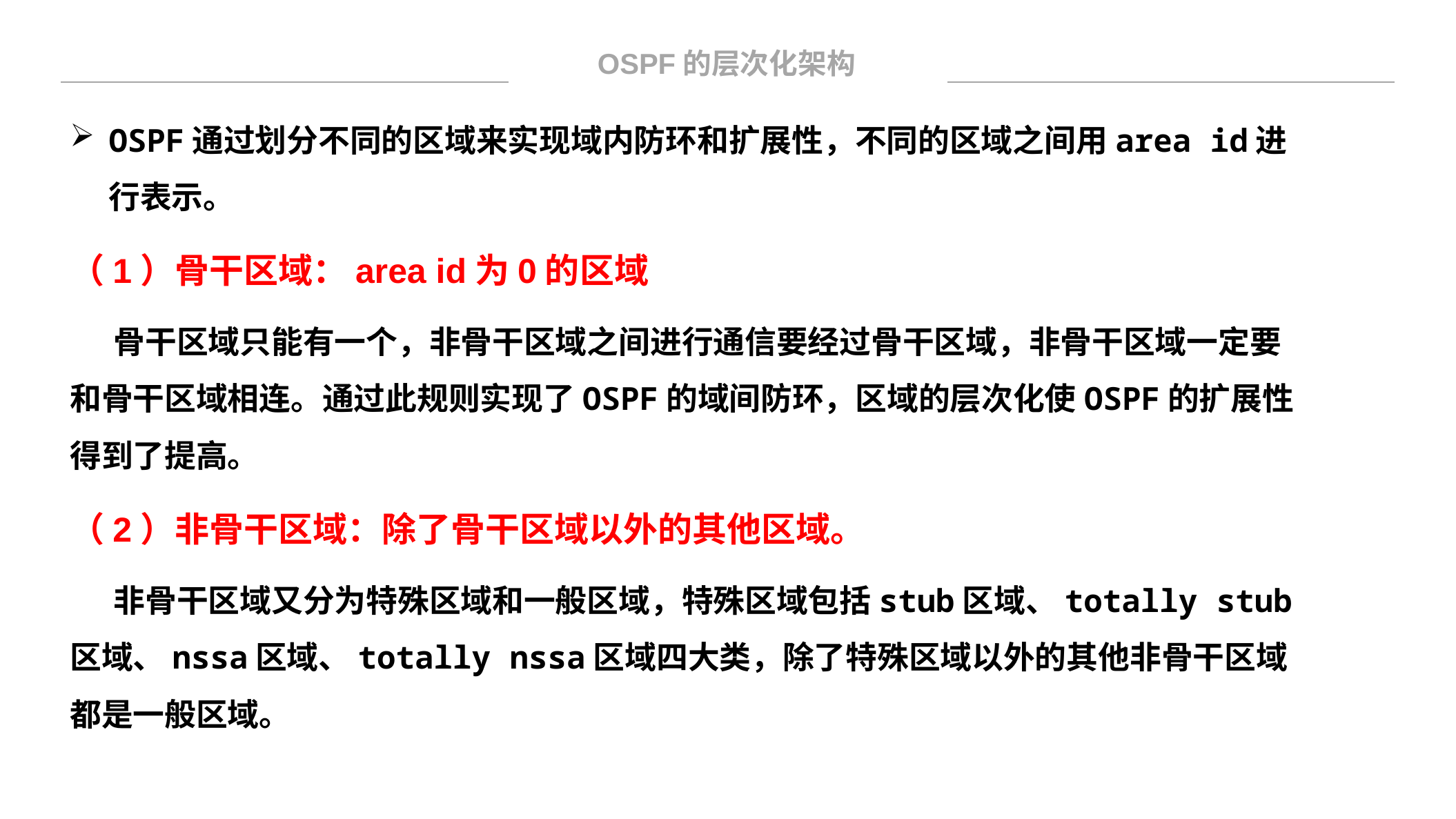

OSPF的层次化架构
OSPF通过划分不同的区域来实现域内防环和扩展性，不同的区域之间用area id进行表示。
（1）骨干区域：area id为0的区域
     骨干区域只能有一个，非骨干区域之间进行通信要经过骨干区域，非骨干区域一定要和骨干区域相连。通过此规则实现了OSPF的域间防环，区域的层次化使OSPF的扩展性得到了提高。
（2）非骨干区域：除了骨干区域以外的其他区域。
     非骨干区域又分为特殊区域和一般区域，特殊区域包括stub区域、totally stub区域、nssa区域、totally nssa区域四大类，除了特殊区域以外的其他非骨干区域都是一般区域。